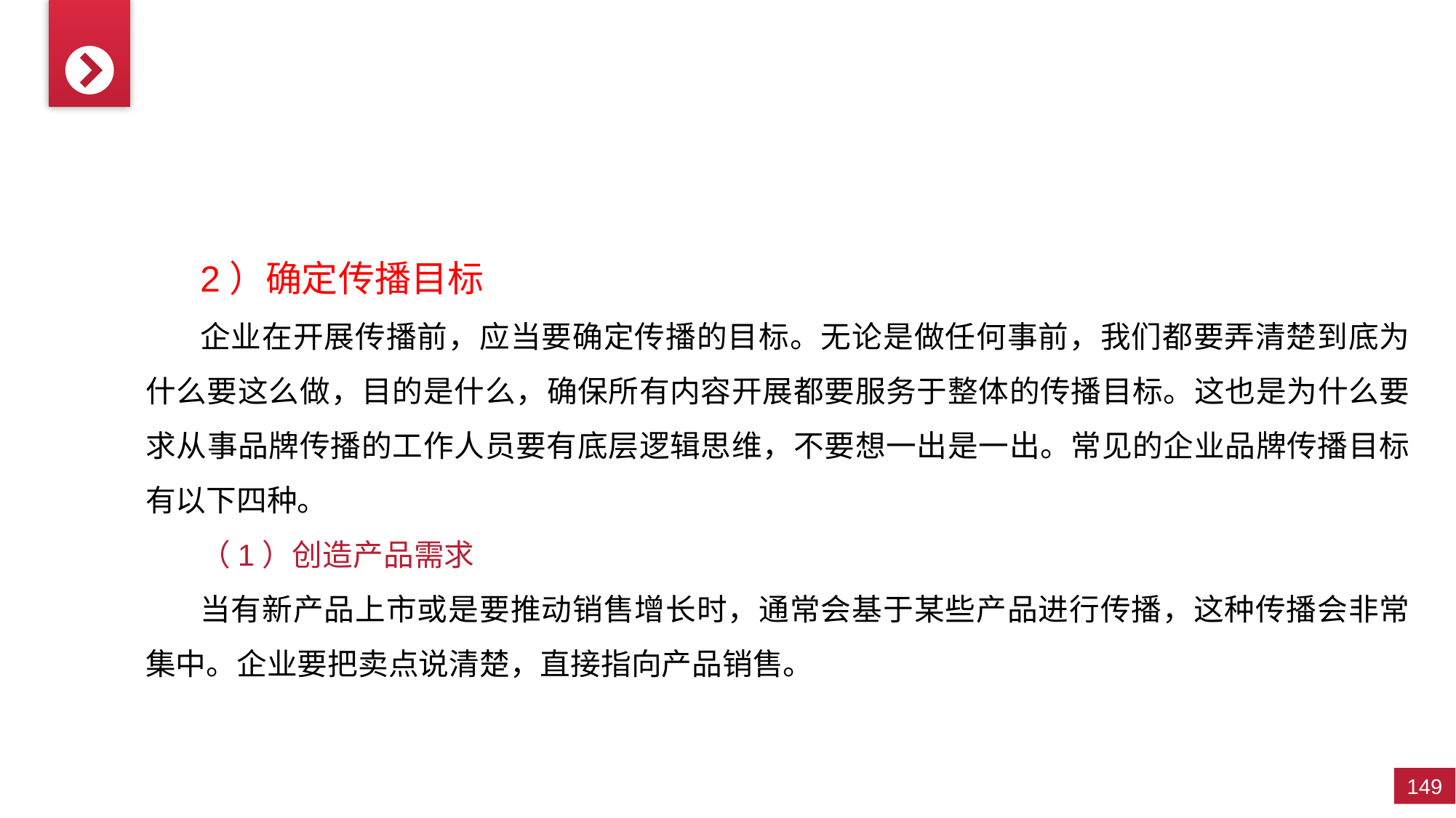

2）确定传播目标
企业在开展传播前，应当要确定传播的目标。无论是做任何事前，我们都要弄清楚到底为什么要这么做，目的是什么，确保所有内容开展都要服务于整体的传播目标。这也是为什么要求从事品牌传播的工作人员要有底层逻辑思维，不要想一出是一出。常见的企业品牌传播目标有以下四种。
（1）创造产品需求
当有新产品上市或是要推动销售增长时，通常会基于某些产品进行传播，这种传播会非常集中。企业要把卖点说清楚，直接指向产品销售。